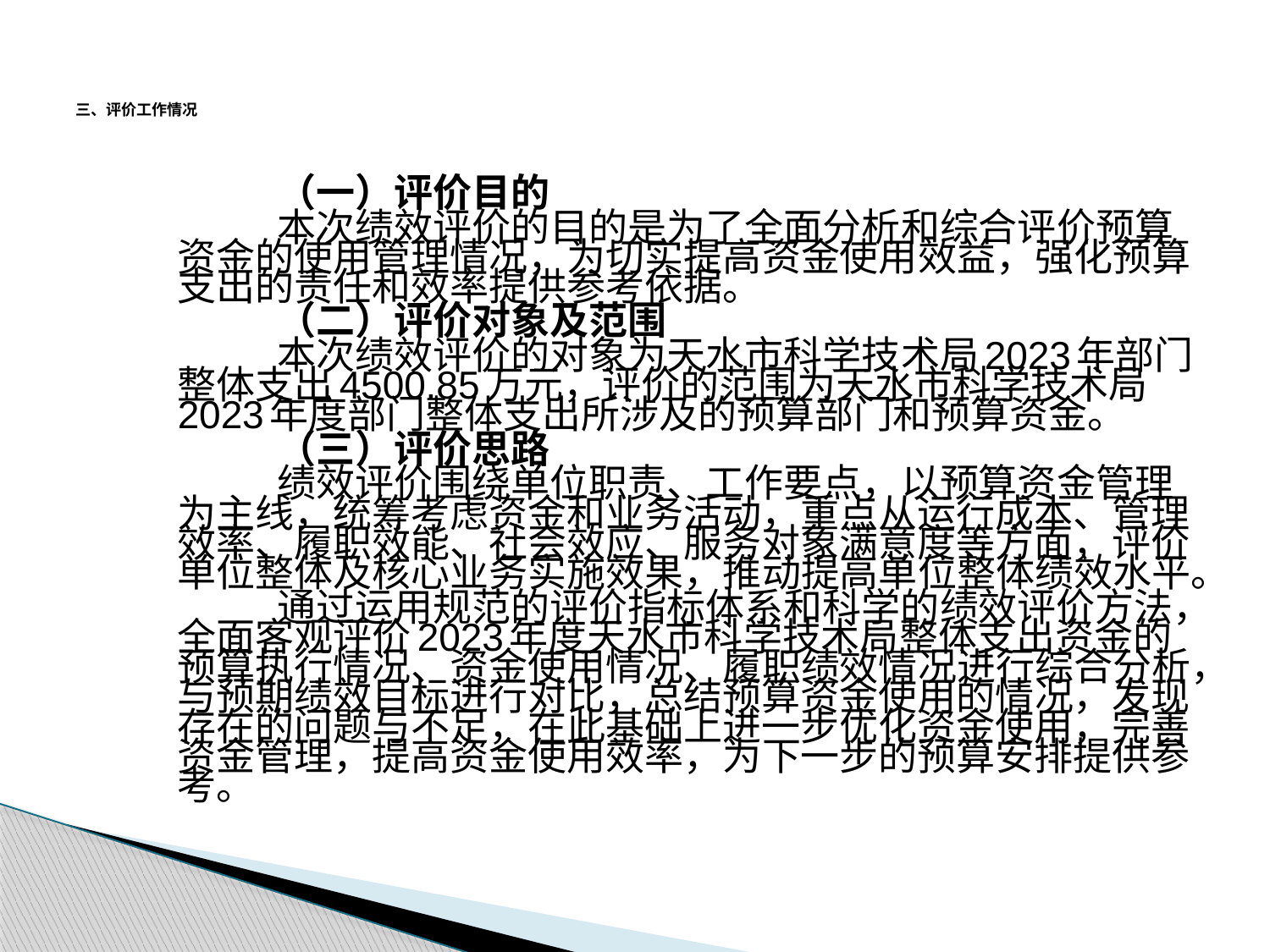

# 三、评价工作情况
（一）评价目的
本次绩效评价的目的是为了全面分析和综合评价预算资金的使用管理情况，为切实提高资金使用效益，强化预算支出的责任和效率提供参考依据。
（二）评价对象及范围
本次绩效评价的对象为天水市科学技术局2023年部门整体支出4500.85万元，评价的范围为天水市科学技术局2023年度部门整体支出所涉及的预算部门和预算资金。
（三）评价思路
绩效评价围绕单位职责、工作要点，以预算资金管理为主线，统筹考虑资金和业务活动，重点从运行成本、管理效率、履职效能、社会效应、服务对象满意度等方面，评价单位整体及核心业务实施效果，推动提高单位整体绩效水平。
通过运用规范的评价指标体系和科学的绩效评价方法，全面客观评价2023年度天水市科学技术局整体支出资金的预算执行情况、资金使用情况、履职绩效情况进行综合分析，与预期绩效目标进行对比，总结预算资金使用的情况，发现存在的问题与不足，在此基础上进一步优化资金使用，完善资金管理，提高资金使用效率，为下一步的预算安排提供参考。